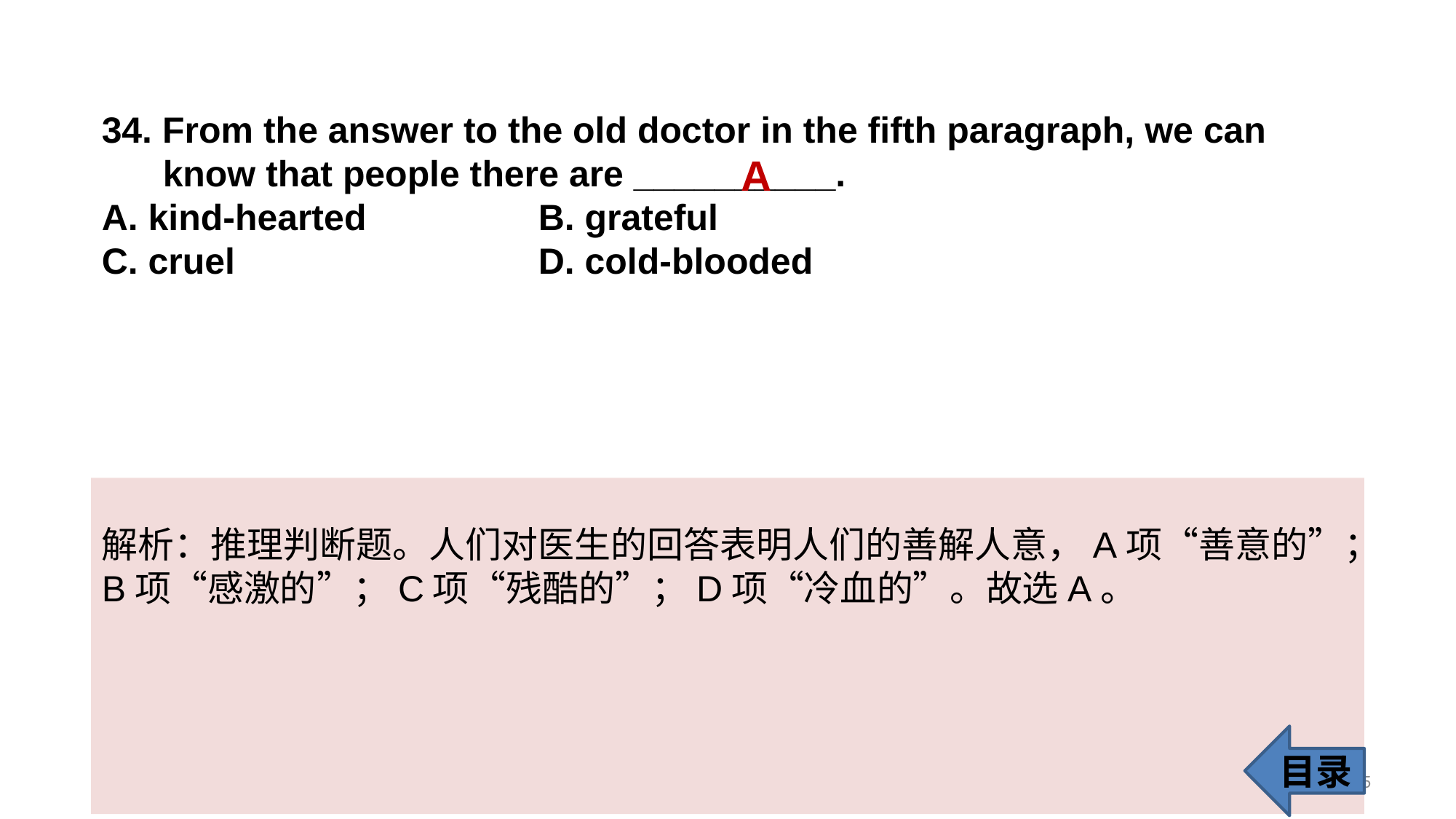

34. From the answer to the old doctor in the fifth paragraph, we can
      know that people there are __________.
A. kind-hearted 		B. grateful
C. cruel 			D. cold-blooded
A

解析：推理判断题。人们对医生的回答表明人们的善解人意，A项“善意的”；B项“感激的”；C项“残酷的”；D项“冷血的”。故选A。
目录
35